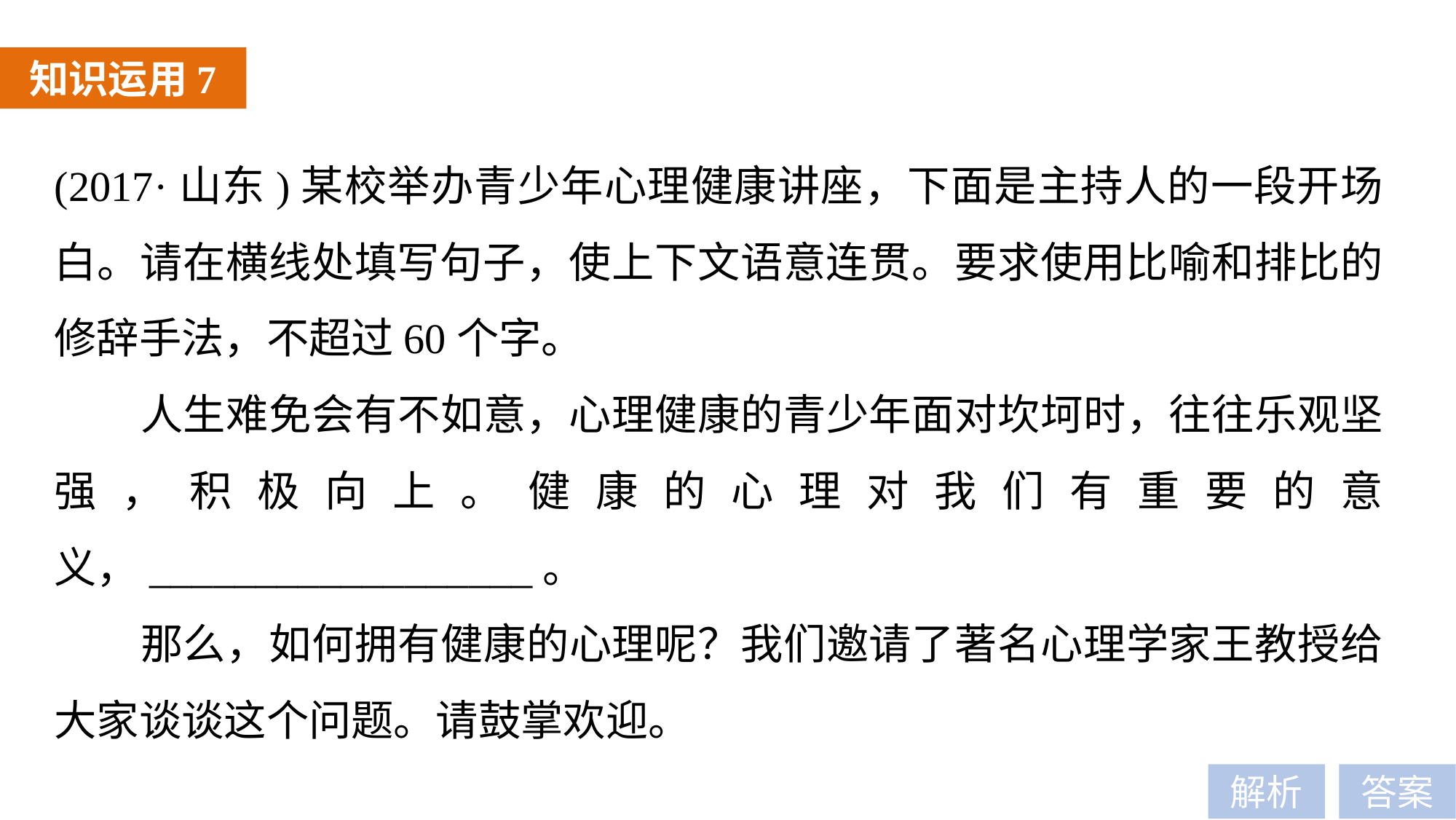

知识运用7
(2017·山东)某校举办青少年心理健康讲座，下面是主持人的一段开场白。请在横线处填写句子，使上下文语意连贯。要求使用比喻和排比的修辞手法，不超过60个字。
人生难免会有不如意，心理健康的青少年面对坎坷时，往往乐观坚强，积极向上。健康的心理对我们有重要的意义，__________________。
那么，如何拥有健康的心理呢？我们邀请了著名心理学家王教授给大家谈谈这个问题。请鼓掌欢迎。
解析
答案